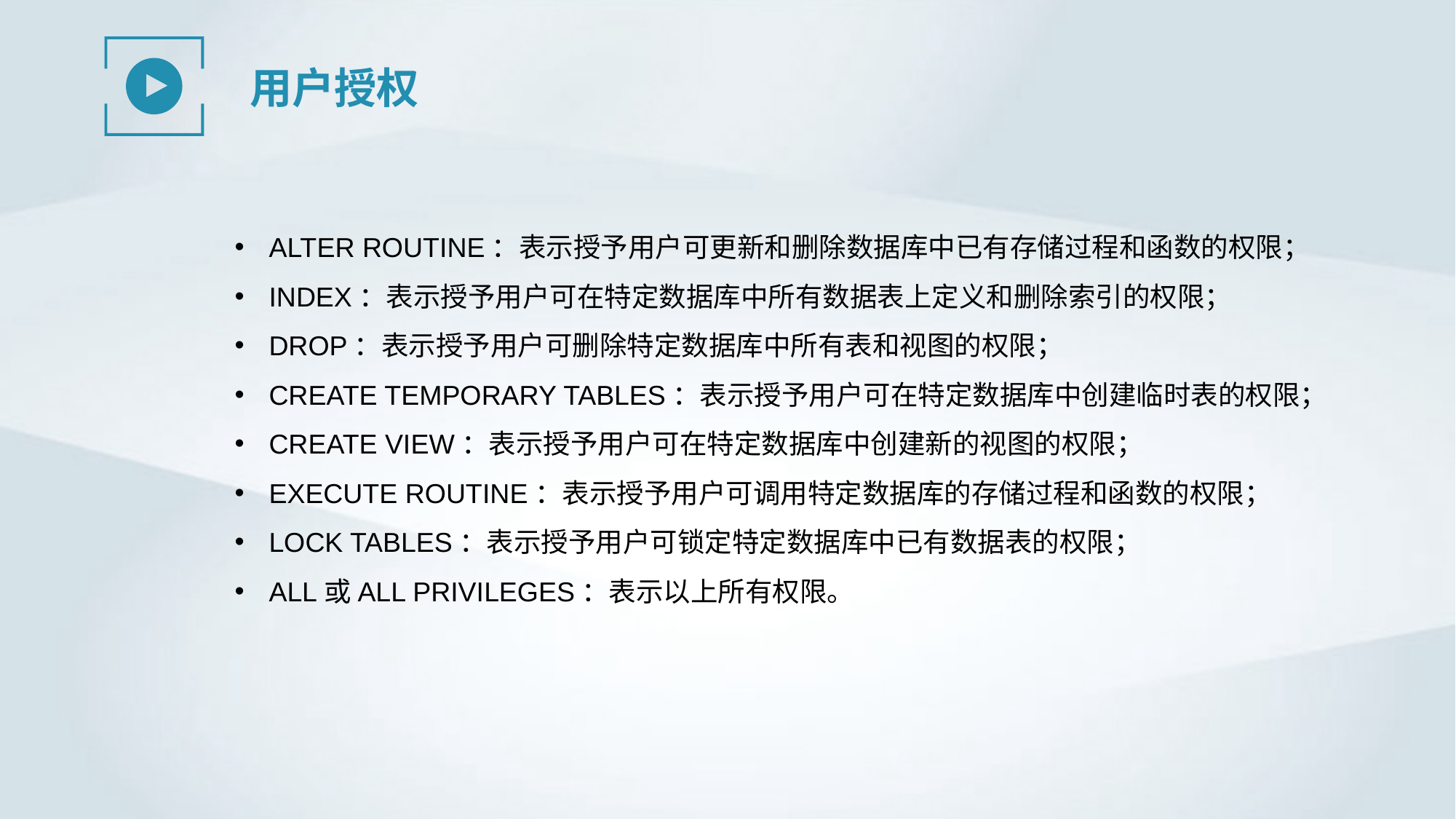

用户授权
ALTER ROUTINE：表示授予用户可更新和删除数据库中已有存储过程和函数的权限；
INDEX：表示授予用户可在特定数据库中所有数据表上定义和删除索引的权限；
DROP：表示授予用户可删除特定数据库中所有表和视图的权限；
CREATE TEMPORARY TABLES：表示授予用户可在特定数据库中创建临时表的权限；
CREATE VIEW：表示授予用户可在特定数据库中创建新的视图的权限；
EXECUTE ROUTINE：表示授予用户可调用特定数据库的存储过程和函数的权限；
LOCK TABLES：表示授予用户可锁定特定数据库中已有数据表的权限；
ALL或ALL PRIVILEGES：表示以上所有权限。